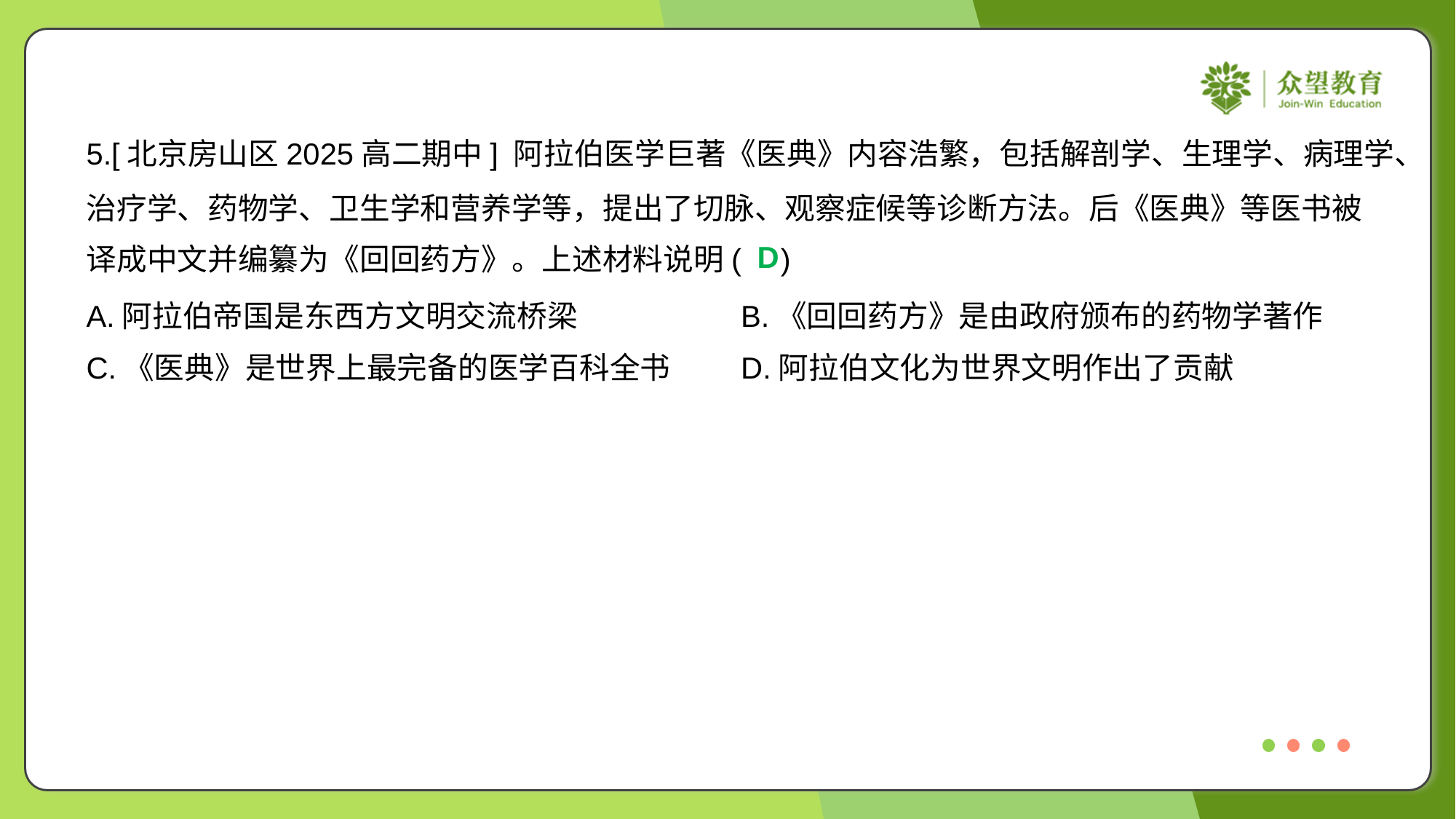

5.[北京房山区2025高二期中] 阿拉伯医学巨著《医典》内容浩繁，包括解剖学、生理学、病理学、
治疗学、药物学、卫生学和营养学等，提出了切脉、观察症候等诊断方法。后《医典》等医书被
译成中文并编纂为《回回药方》。上述材料说明(     )
D
A.阿拉伯帝国是东西方文明交流桥梁	B.《回回药方》是由政府颁布的药物学著作
C.《医典》是世界上最完备的医学百科全书	D.阿拉伯文化为世界文明作出了贡献